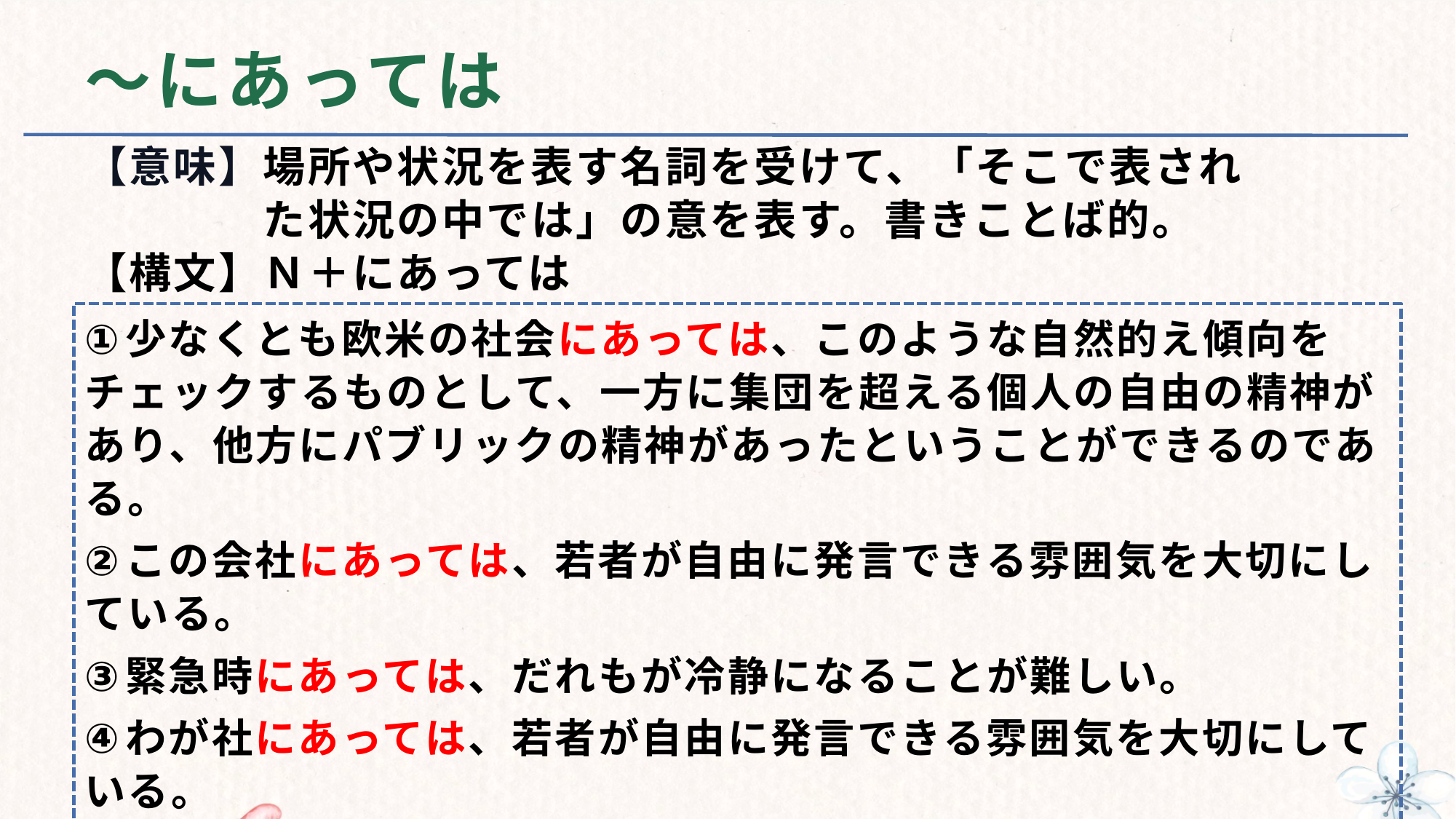

# ～にあっては
【意味】場所や状況を表す名詞を受けて、「そこで表され
　　　　た状況の中では」の意を表す。書きことば的。
【構文】Ｎ＋にあっては
少なくとも欧米の社会にあっては、このような自然的え傾向をチェックするものとして、一方に集団を超える個人の自由の精神があり、他方にパブリックの精神があったということができるのである。
この会社にあっては、若者が自由に発言できる雰囲気を大切にしている。
緊急時にあっては、だれもが冷静になることが難しい。
わが社にあっては、若者が自由に発言できる雰囲気を大切にしている。
「鉄の女」といわれた彼女も家庭にあっては良き母であった。